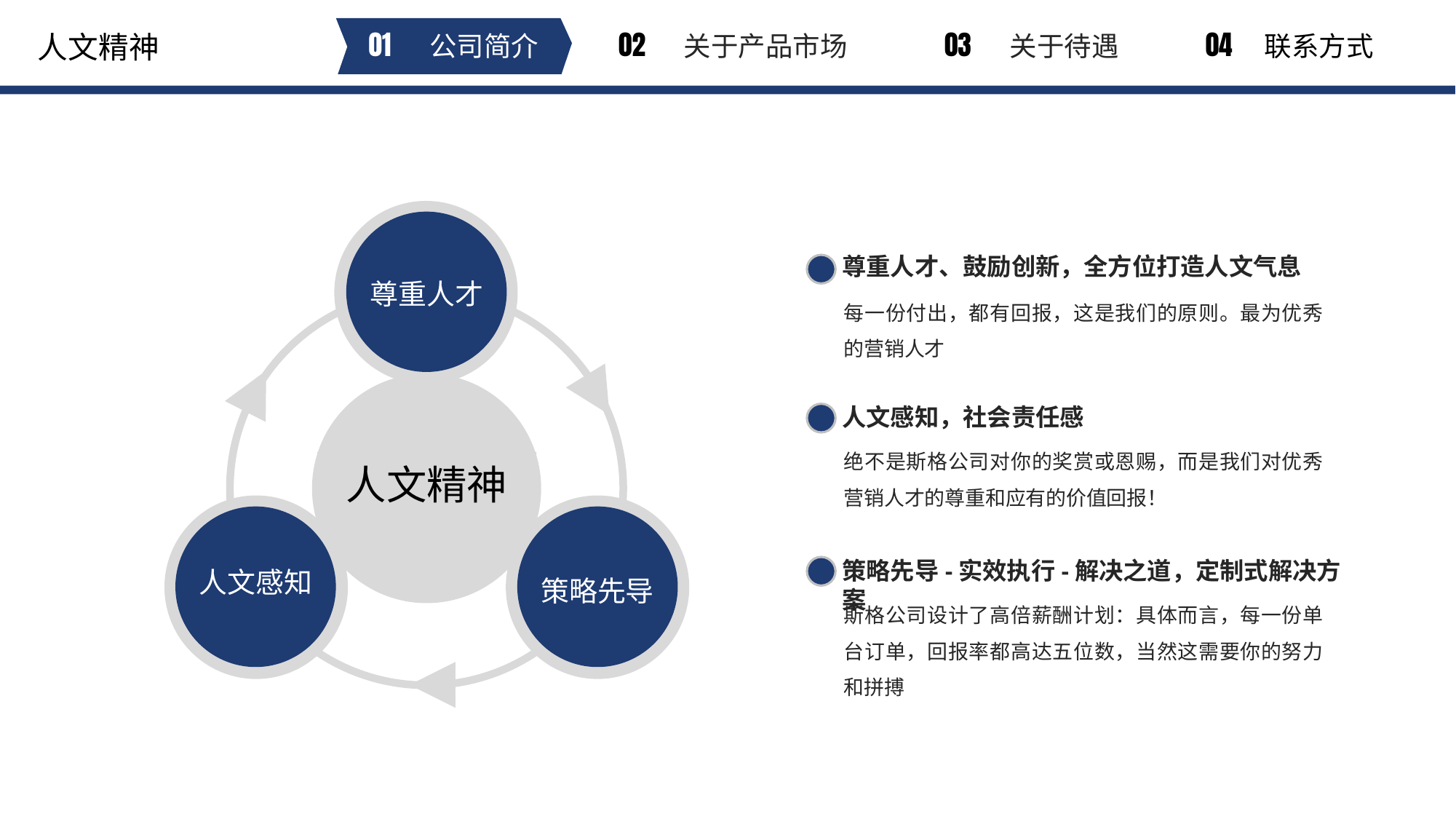

人文精神
01     公司简介
02     关于产品市场
03     关于待遇
04    联系方式

尊重人才
尊重人才、鼓励创新，全方位打造人文气息

每一份付出，都有回报，这是我们的原则。最为优秀的营销人才

人文精神
人文感知，社会责任感

绝不是斯格公司对你的奖赏或恩赐，而是我们对优秀营销人才的尊重和应有的价值回报！

人文感知

策略先导
策略先导-实效执行-解决之道，定制式解决方案

斯格公司设计了高倍薪酬计划：具体而言，每一份单台订单，回报率都高达五位数，当然这需要你的努力和拼搏